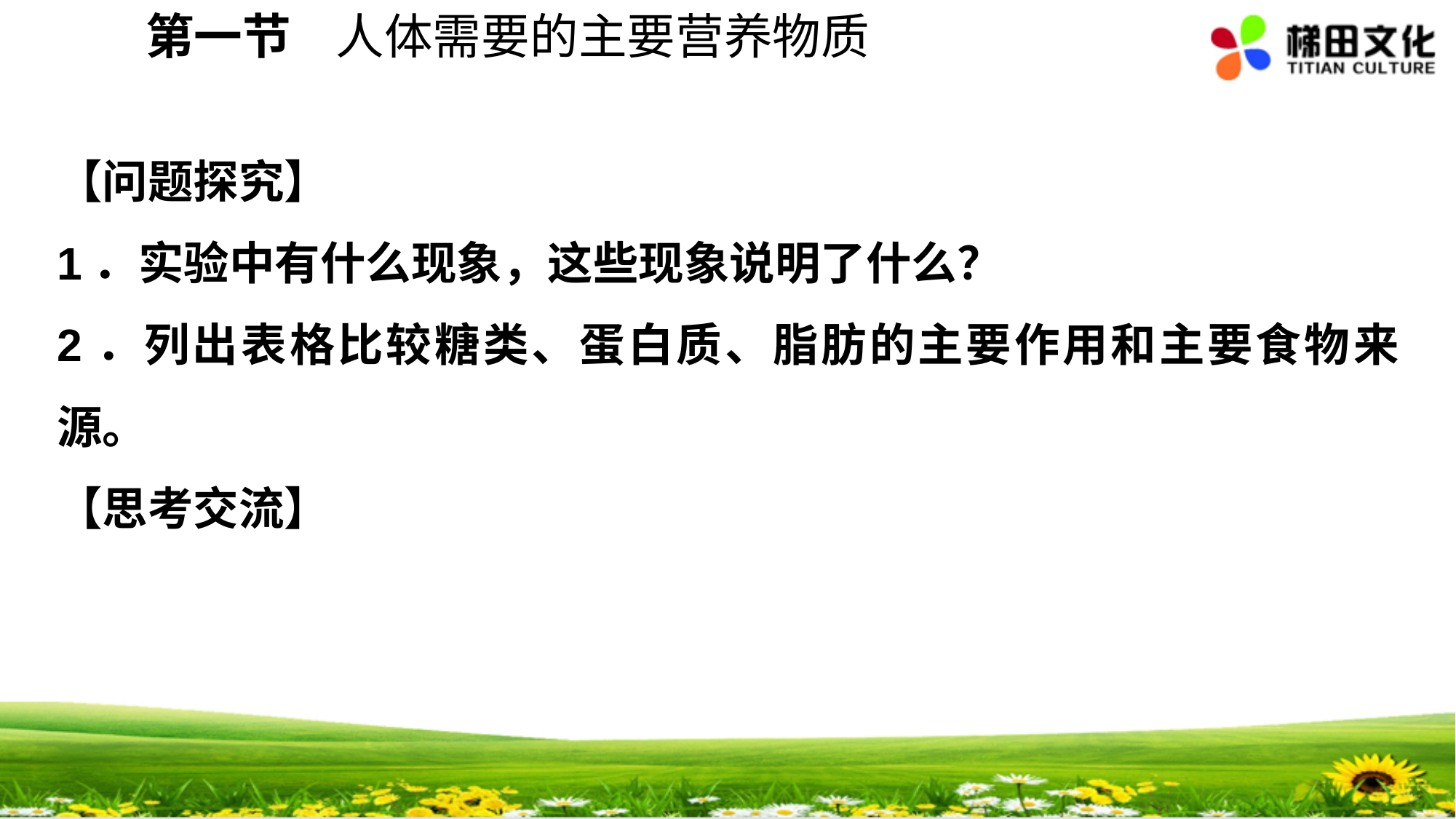

第一节    人体需要的主要营养物质
【问题探究】
1．实验中有什么现象，这些现象说明了什么？
2．列出表格比较糖类、蛋白质、脂肪的主要作用和主要食物来源。
【思考交流】